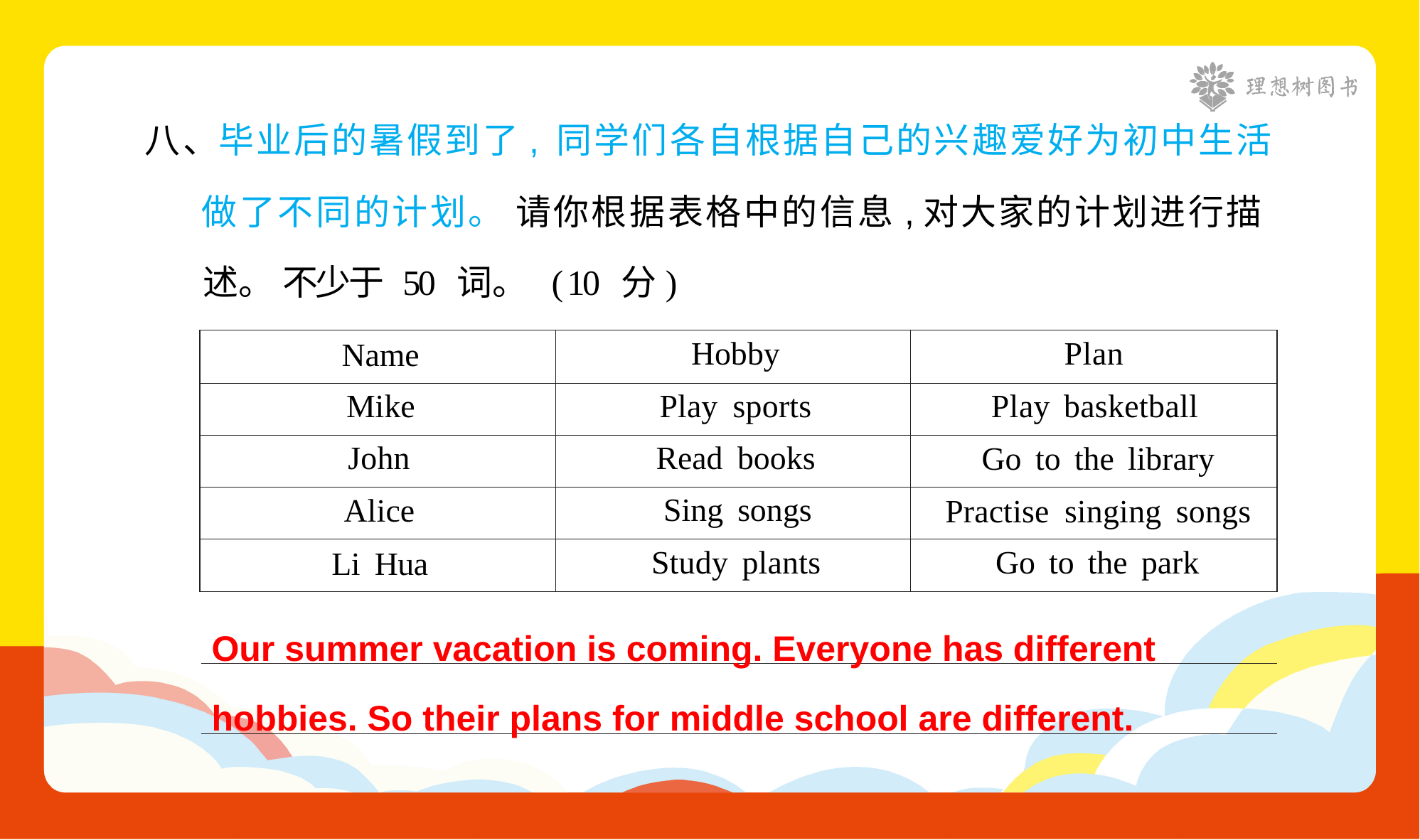

八、毕业后的暑假到了, 同学们各自根据自己的兴趣爱好为初中生活
做了不同的计划。 请你根据表格中的信息,对大家的计划进行描 述。 不少于 50 词。  ( 10 分)
| Name | Hobby | Plan |
| --- | --- | --- |
| Mike | Play sports | Play basketball |
| John | Read books | Go to the library |
| Alice | Sing songs | Practise singing songs |
| Li Hua | Study plants | Go to the park |
Our summer vacation is coming. Everyone has different hobbies. So their plans for middle school are different.